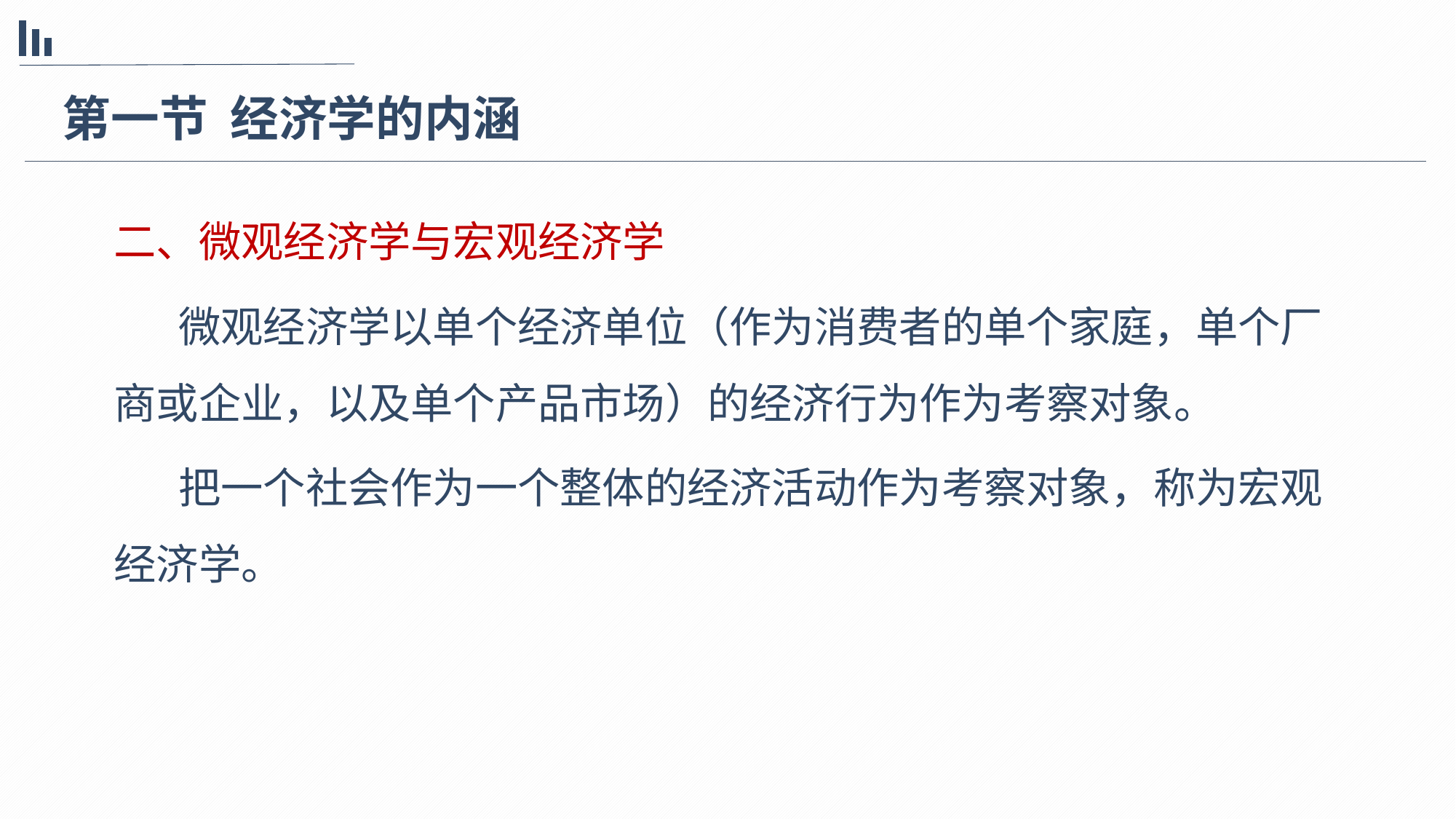

第一节  经济学的内涵
二、微观经济学与宏观经济学
微观经济学以单个经济单位（作为消费者的单个家庭，单个厂商或企业，以及单个产品市场）的经济行为作为考察对象。
把一个社会作为一个整体的经济活动作为考察对象，称为宏观经济学。